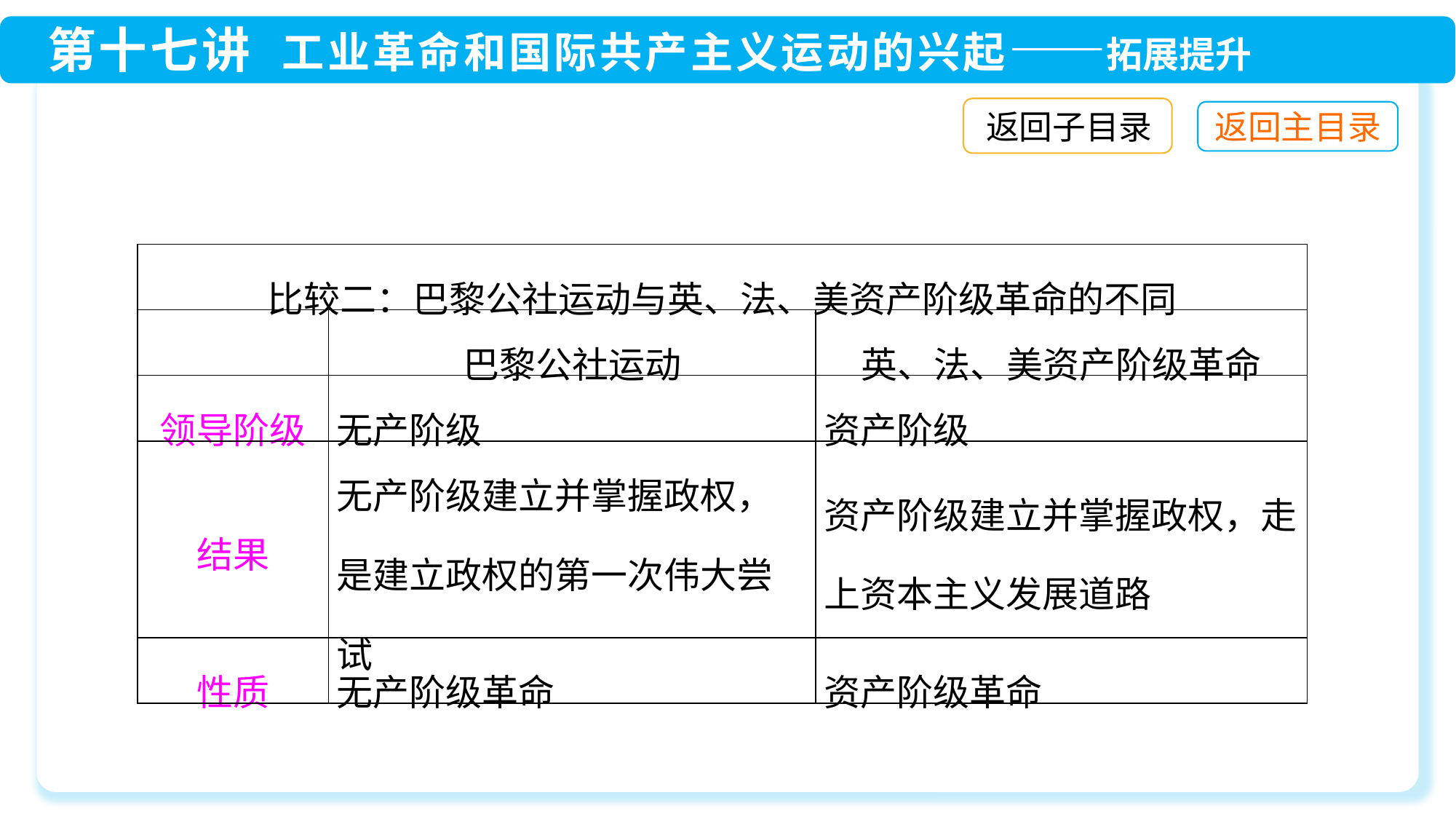

返回子目录
| 比较二：巴黎公社运动与英、法、美资产阶级革命的不同 |  |  |
| --- | --- | --- |
|  | 巴黎公社运动 | 英、法、美资产阶级革命 |
| 领导阶级 | 无产阶级 | 资产阶级 |
| 结果 | 无产阶级建立并掌握政权，是建立政权的第一次伟大尝试 | 资产阶级建立并掌握政权，走上资本主义发展道路 |
| 性质 | 无产阶级革命 | 资产阶级革命 |